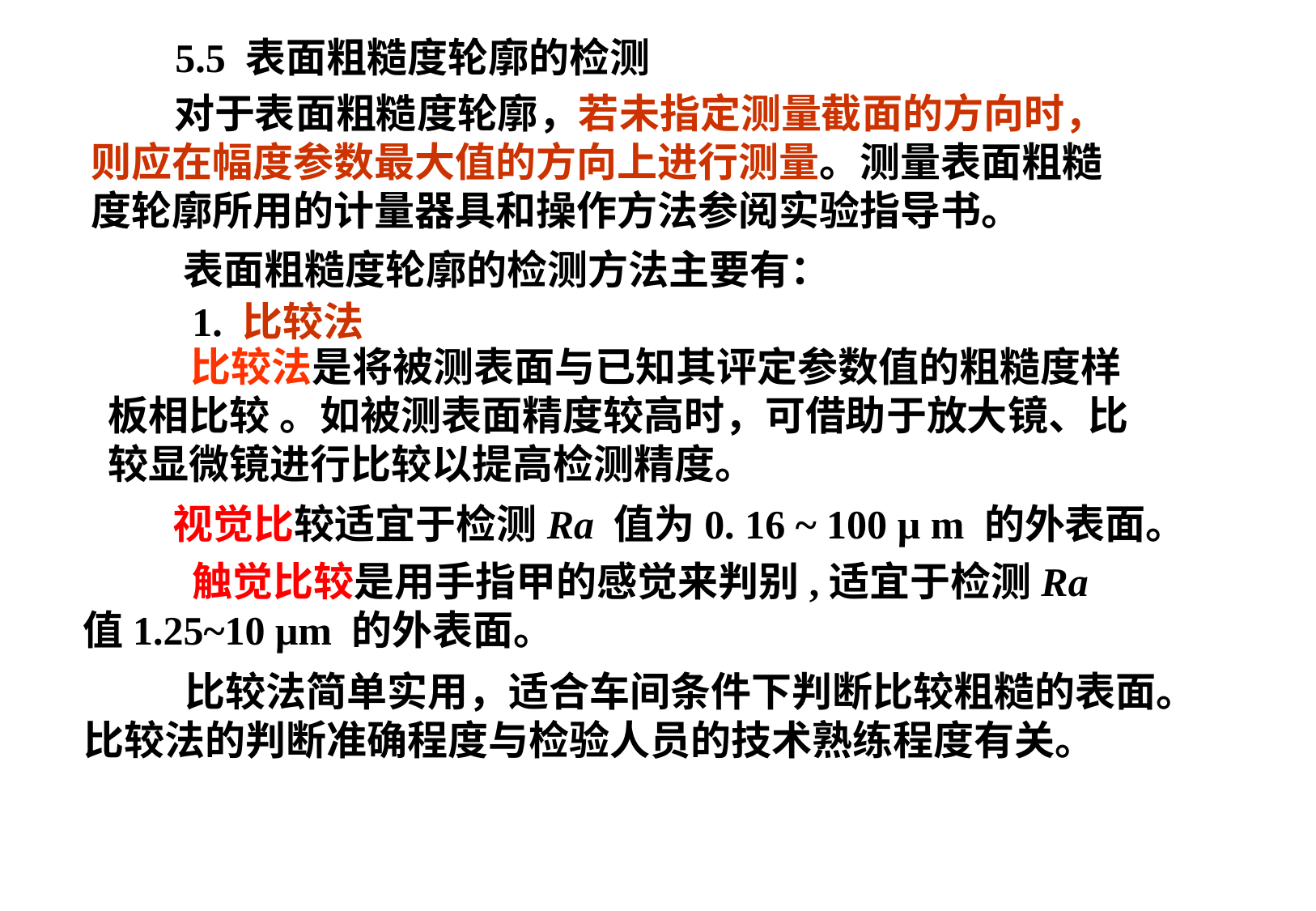

61
5.5 表面粗糙度轮廓的检测
        对于表面粗糙度轮廓，若未指定测量截面的方向时，则应在幅度参数最大值的方向上进行测量。测量表面粗糙度轮廓所用的计量器具和操作方法参阅实验指导书。
     表面粗糙度轮廓的检测方法主要有：
1. 比较法
        比较法是将被测表面与已知其评定参数值的粗糙度样板相比较 。如被测表面精度较高时，可借助于放大镜、比较显微镜进行比较以提高检测精度。
视觉比较适宜于检测Ra 值为0. 16 ~ 100 μ m 的外表面。
           触觉比较是用手指甲的感觉来判别,适宜于检测Ra 值1.25~10 μm 的外表面。
          比较法简单实用，适合车间条件下判断比较粗糙的表面。比较法的判断准确程度与检验人员的技术熟练程度有关。